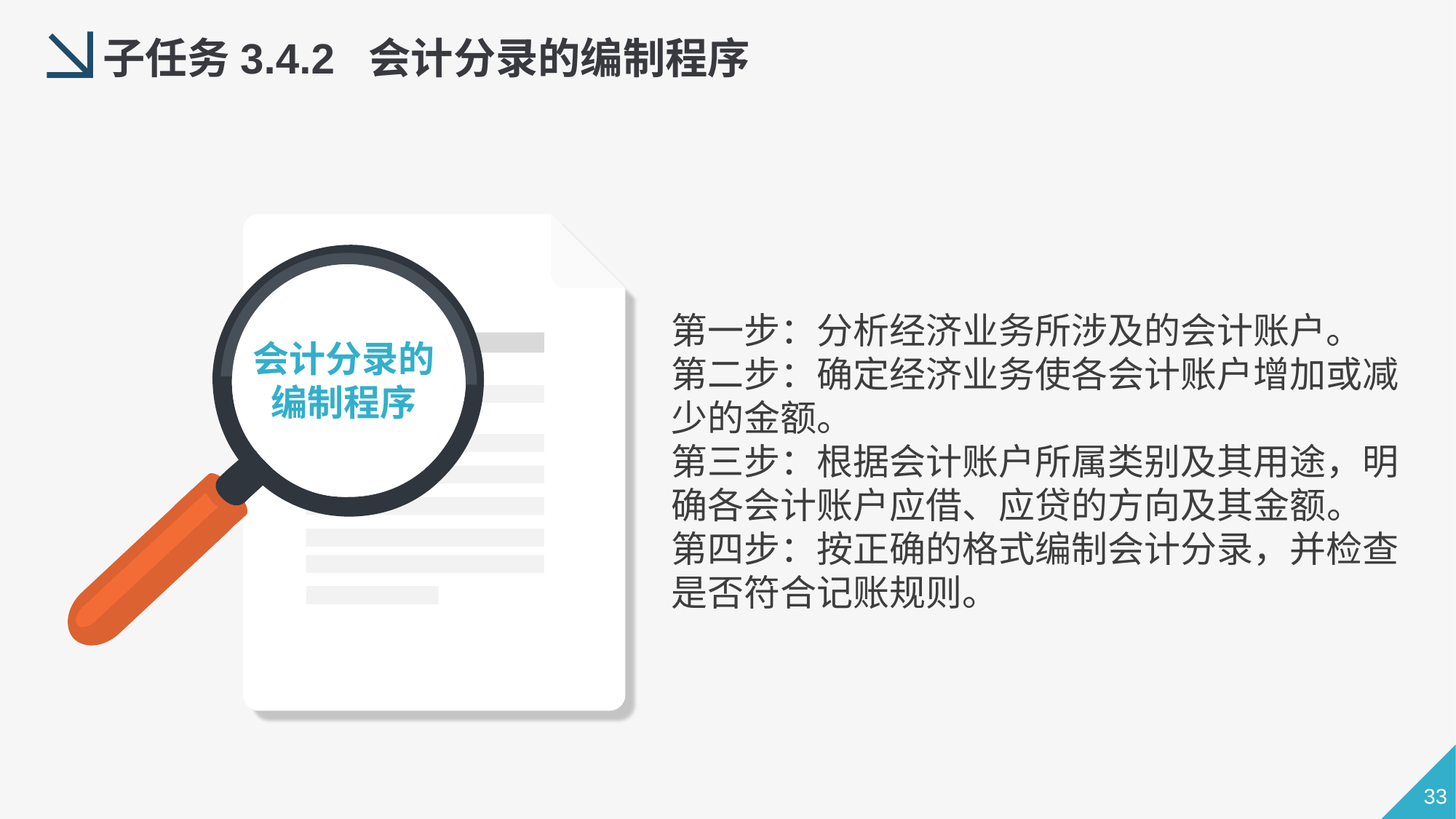

子任务3.4.2  会计分录的编制程序

第一步：分析经济业务所涉及的会计账户。
第二步：确定经济业务使各会计账户增加或减少的金额。
第三步：根据会计账户所属类别及其用途，明确各会计账户应借、应贷的方向及其金额。
第四步：按正确的格式编制会计分录，并检查是否符合记账规则。
会计分录的编制程序